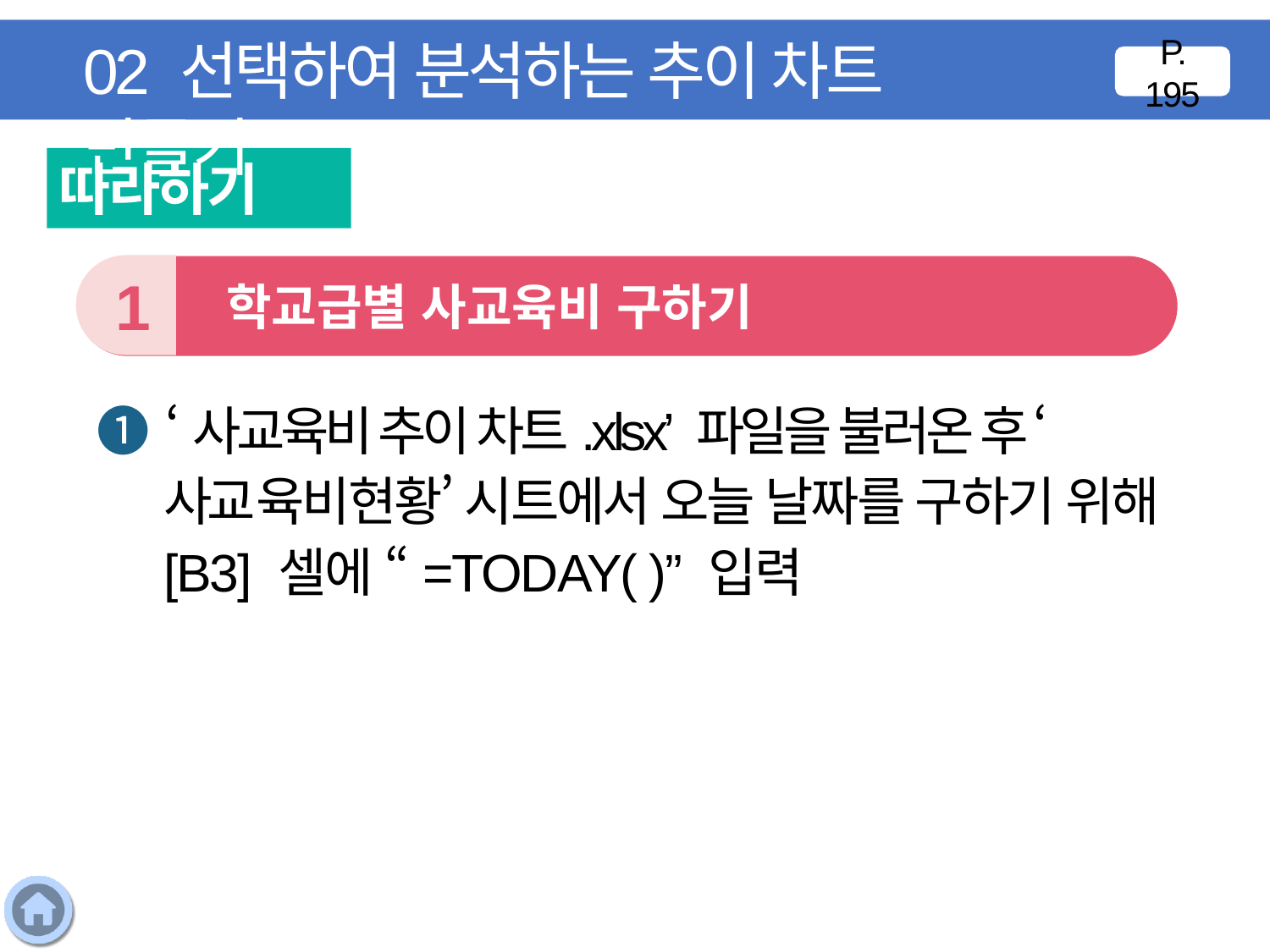

02 선택하여 분석하는 추이 차트 만들기
P. 195
따라하기
1
        학교급별 사교육비 구하기
❶ ‘사교육비 추이 차트.xlsx’ 파일을 불러온 후 ‘사교육비현황’ 시트에서 오늘 날짜를 구하기 위해 [B3] 셀에 “=TODAY( )” 입력